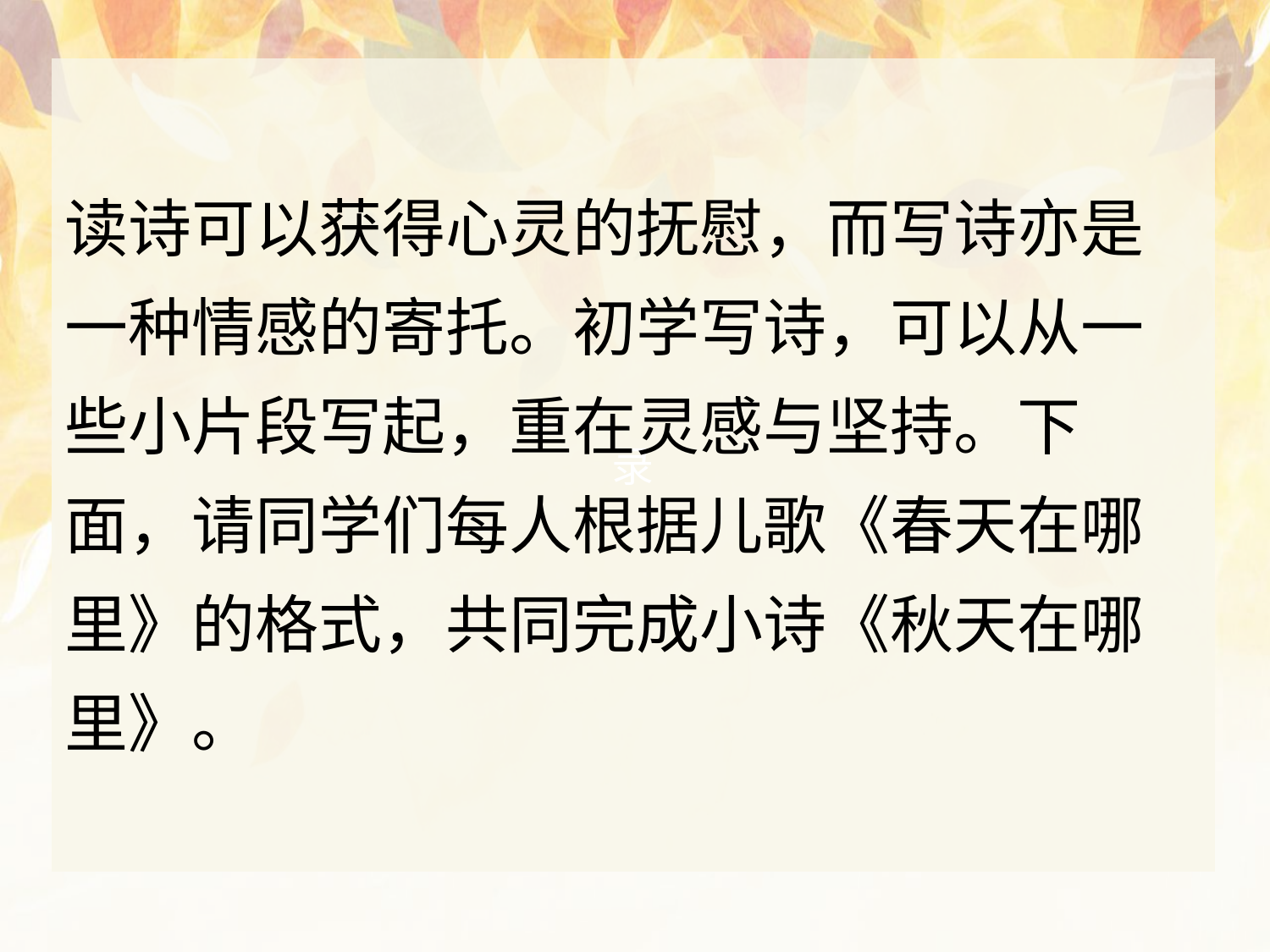

# 读诗可以获得心灵的抚慰，而写诗亦是一种情感的寄托。初学写诗，可以从一些小片段写起，重在灵感与坚持。下面，请同学们每人根据儿歌《春天在哪里》的格式，共同完成小诗《秋天在哪里》。